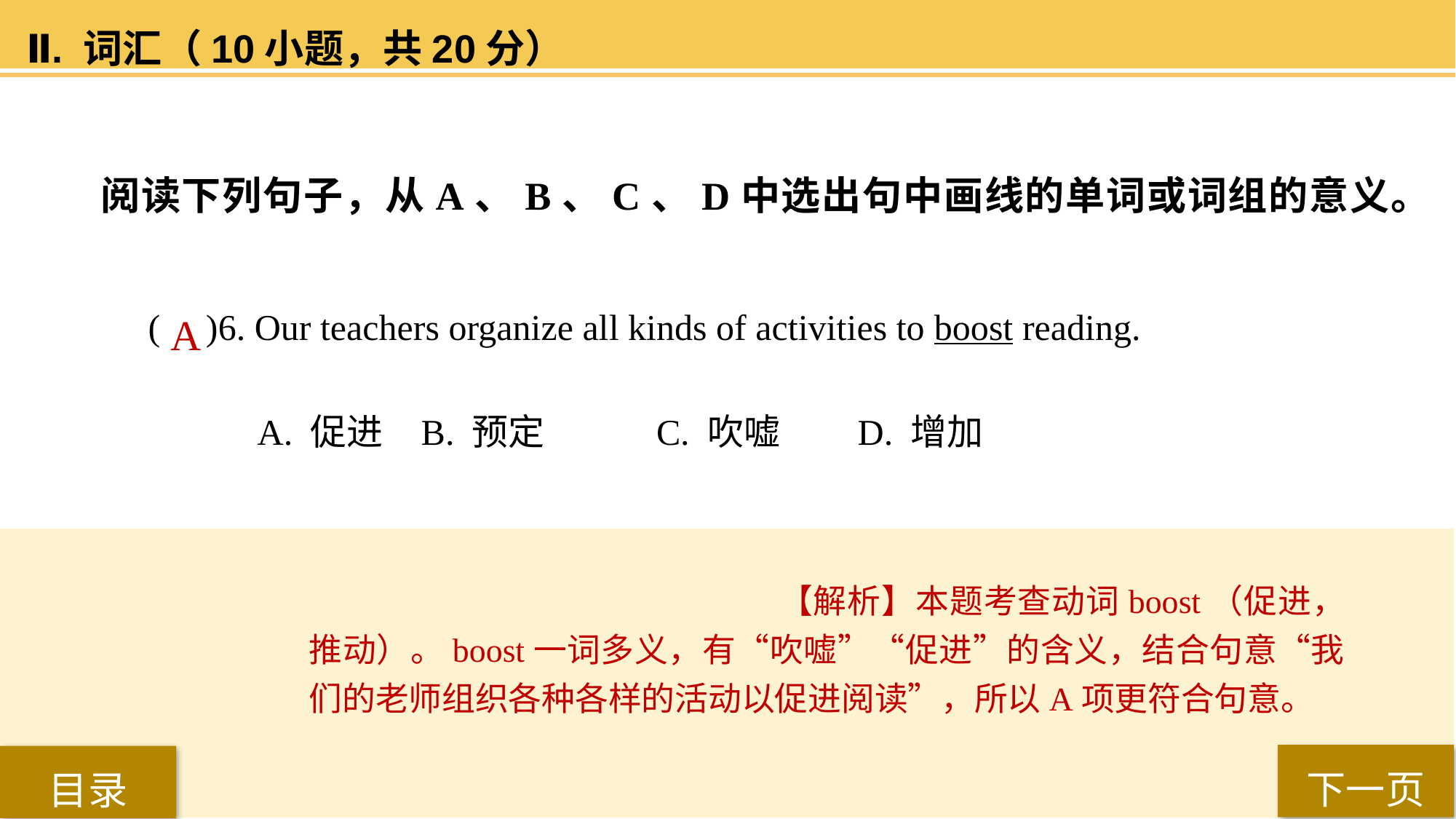

Ⅱ. 词汇（10小题，共20分）
阅读下列句子，从A、B、C、D中选出句中画线的单词或词组的意义。
(     )6. Our teachers organize all kinds of activities to boost reading.

A. 促进 	B. 预定	 C. 吹嘘 	D. 增加
A
【解析】本题考查动词boost（促进，推动）。boost一词多义，有“吹嘘”“促进”的含义，结合句意“我们的老师组织各种各样的活动以促进阅读”，所以A项更符合句意。